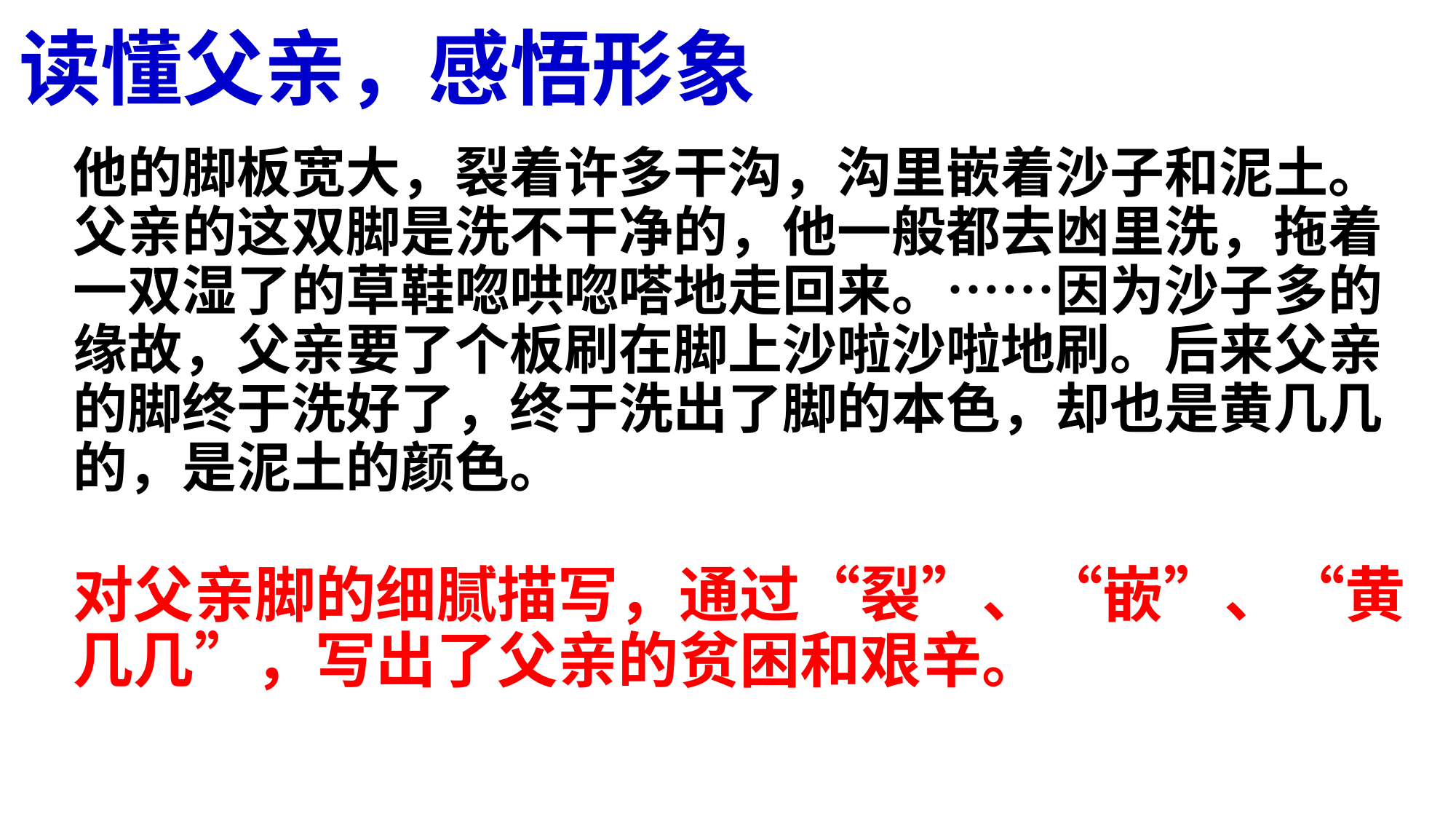

# 读懂父亲，感悟形象
他的脚板宽大，裂着许多干沟，沟里嵌着沙子和泥土。父亲的这双脚是洗不干净的，他一般都去凼里洗，拖着一双湿了的草鞋唿哄唿嗒地走回来。……因为沙子多的缘故，父亲要了个板刷在脚上沙啦沙啦地刷。后来父亲的脚终于洗好了，终于洗出了脚的本色，却也是黄几几的，是泥土的颜色。

对父亲脚的细腻描写，通过“裂”、“嵌”、“黄几几”，写出了父亲的贫困和艰辛。